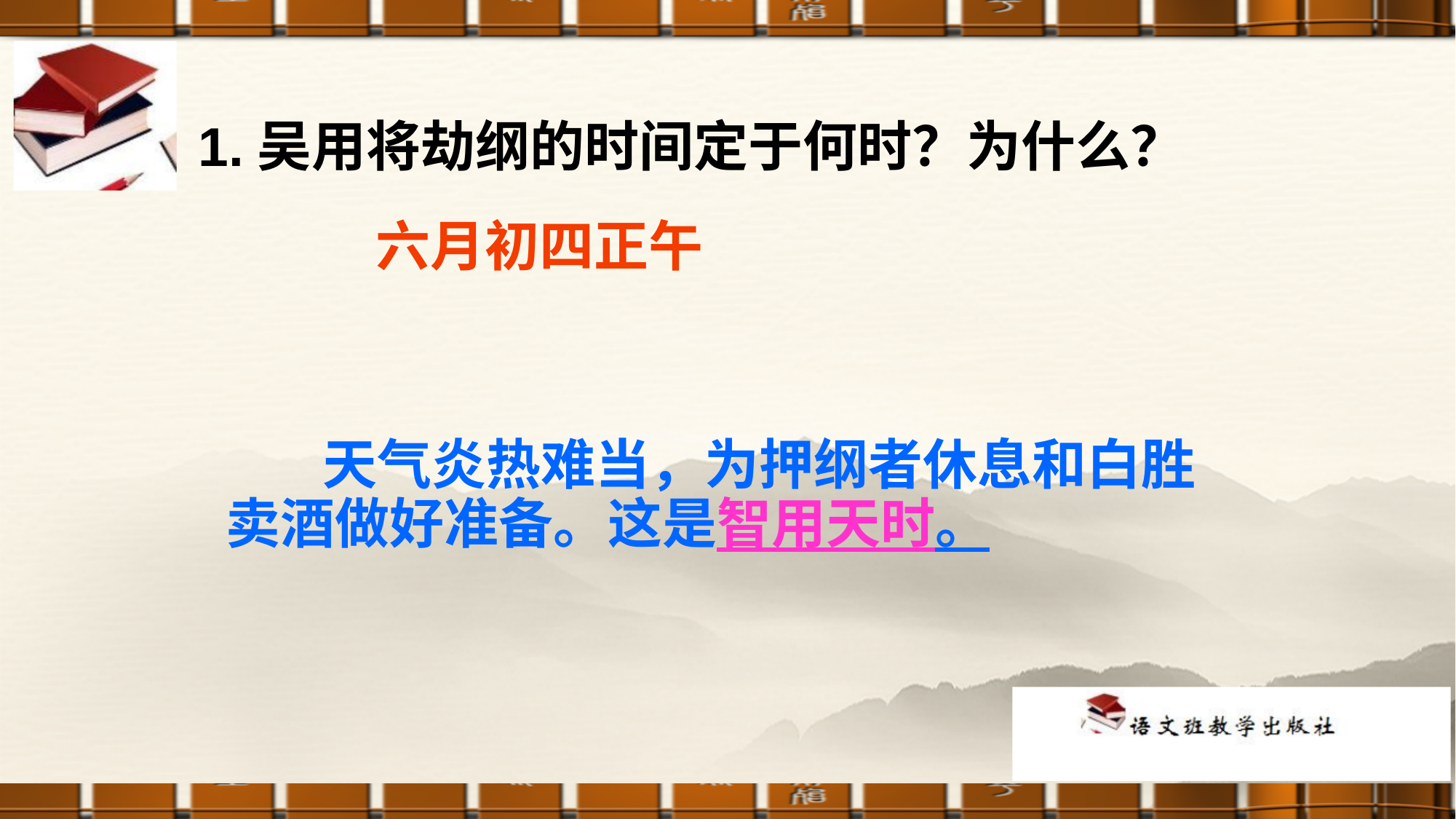

1.吴用将劫纲的时间定于何时？为什么？

            天气炎热难当，为押纲者休息和白胜卖酒做好准备。这是智用天时。
六月初四正午